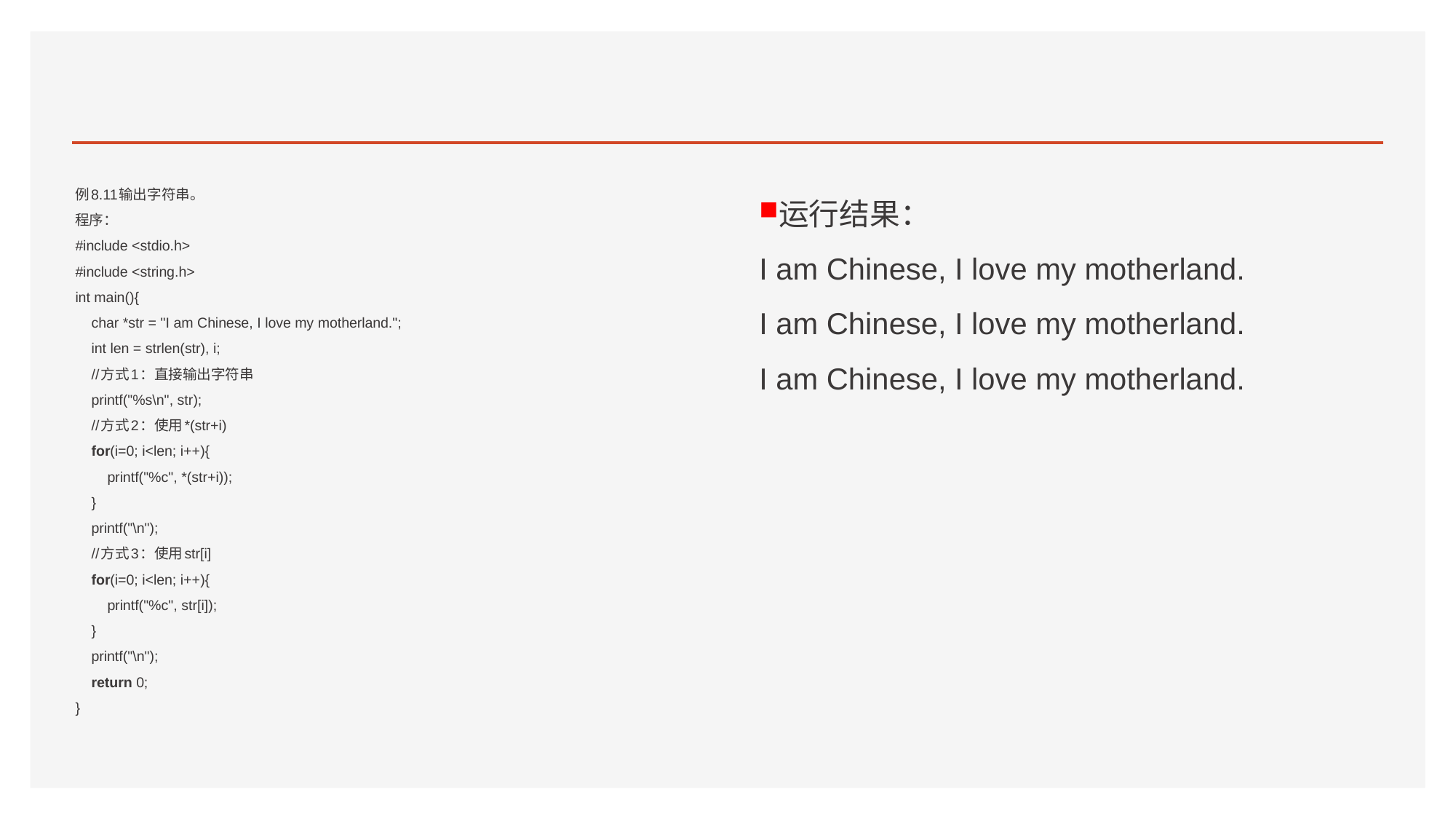

#
例8.11输出字符串。
程序：
#include <stdio.h>
#include <string.h>
int main(){
    char *str = "I am Chinese, I love my motherland.";
    int len = strlen(str), i;
    //方式1：直接输出字符串
    printf("%s\n", str);
    //方式2：使用*(str+i)
    for(i=0; i<len; i++){
        printf("%c", *(str+i));
    }
    printf("\n");
    //方式3：使用str[i]
    for(i=0; i<len; i++){
        printf("%c", str[i]);
    }
    printf("\n");
    return 0;
}
运行结果：
I am Chinese, I love my motherland.
I am Chinese, I love my motherland.
I am Chinese, I love my motherland.